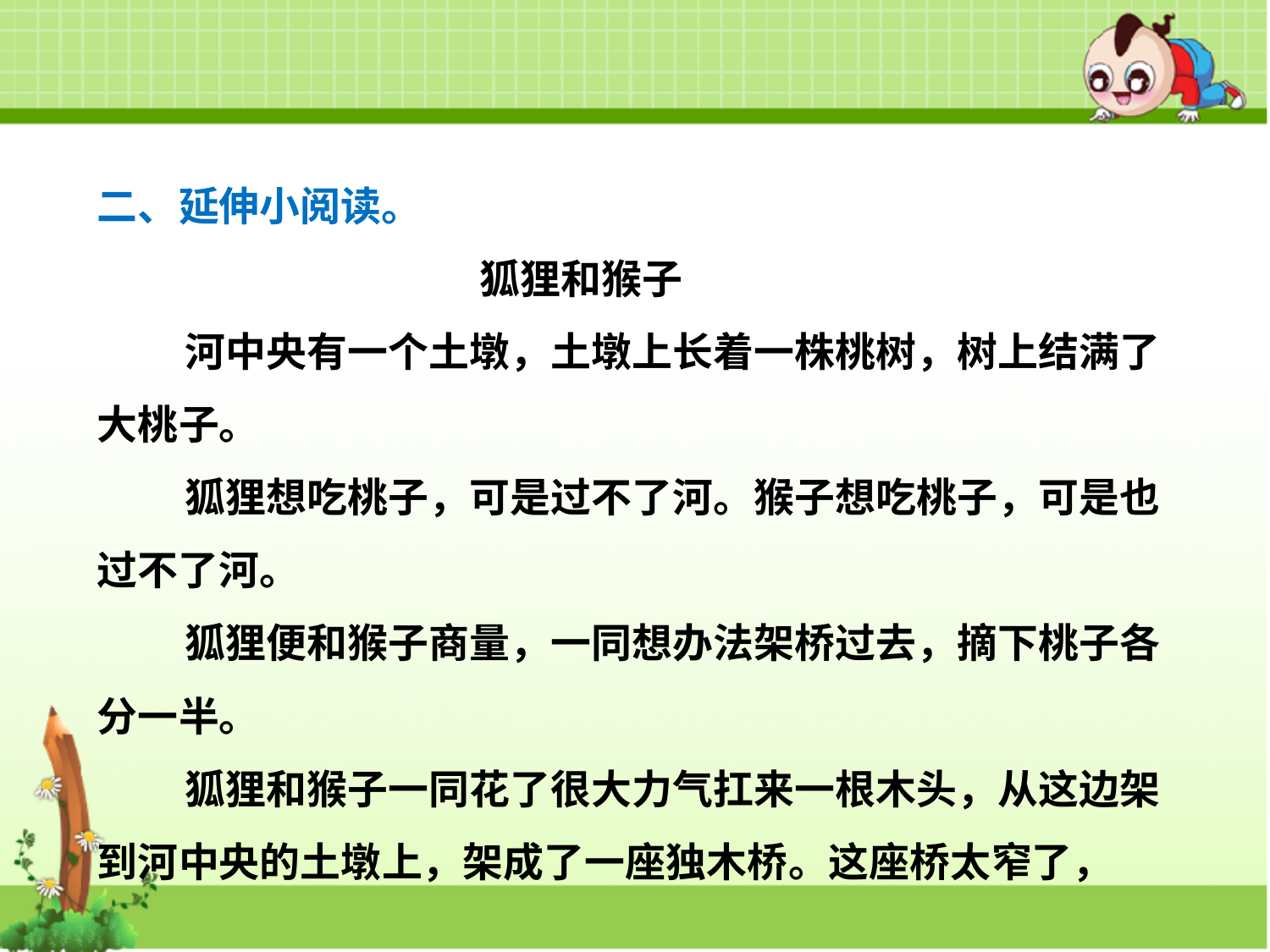

二、延伸小阅读。
                                        狐狸和猴子
河中央有一个土墩，土墩上长着一株桃树，树上结满了大桃子。
狐狸想吃桃子，可是过不了河。猴子想吃桃子，可是也过不了河。
狐狸便和猴子商量，一同想办法架桥过去，摘下桃子各分一半。
狐狸和猴子一同花了很大力气扛来一根木头，从这边架到河中央的土墩上，架成了一座独木桥。这座桥太窄了，